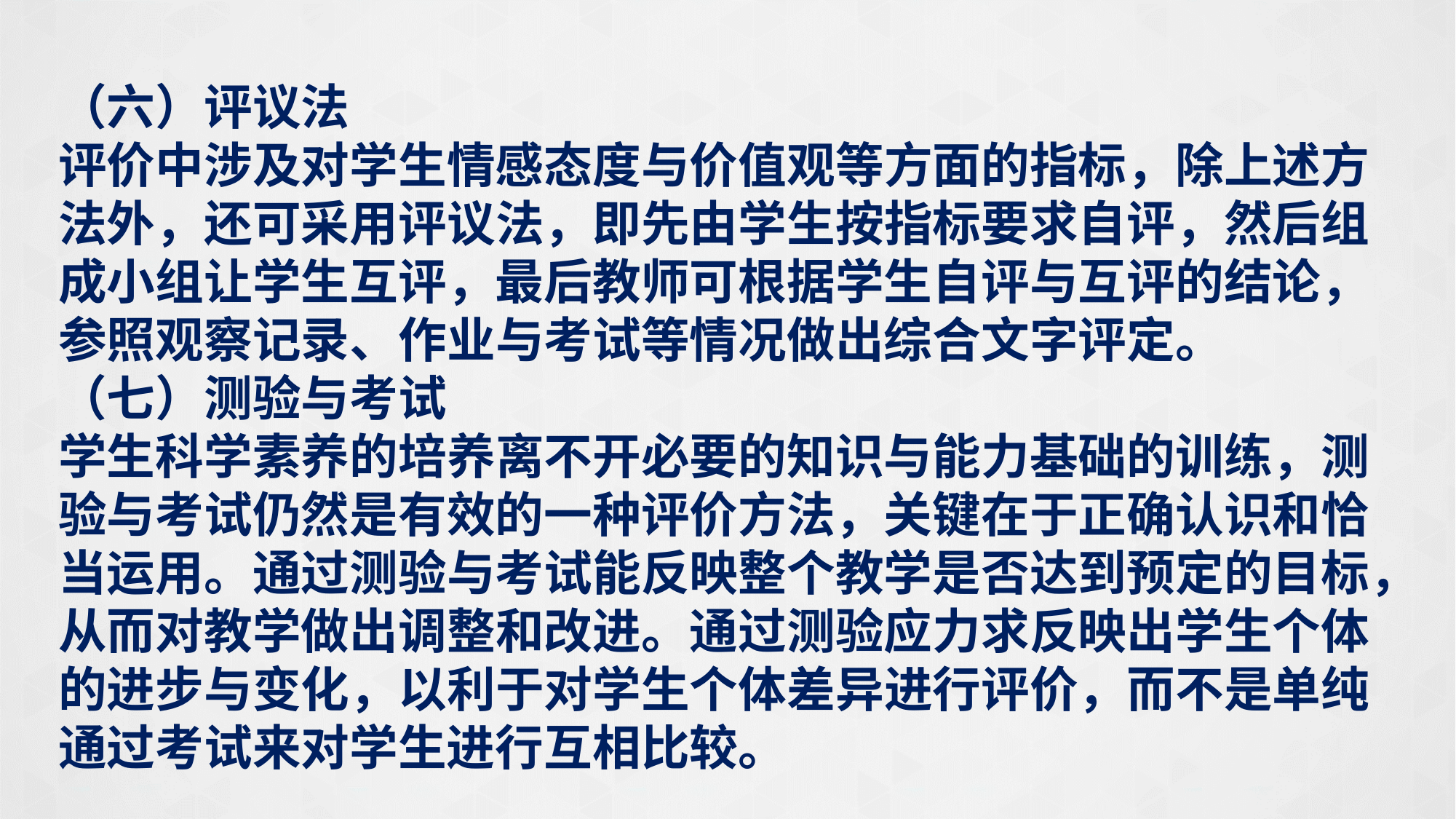

（六）评议法
评价中涉及对学生情感态度与价值观等方面的指标，除上述方法外，还可采用评议法，即先由学生按指标要求自评，然后组成小组让学生互评，最后教师可根据学生自评与互评的结论，参照观察记录、作业与考试等情况做出综合文字评定。
（七）测验与考试
学生科学素养的培养离不开必要的知识与能力基础的训练，测验与考试仍然是有效的一种评价方法，关键在于正确认识和恰当运用。通过测验与考试能反映整个教学是否达到预定的目标，从而对教学做出调整和改进。通过测验应力求反映出学生个体的进步与变化，以利于对学生个体差异进行评价，而不是单纯通过考试来对学生进行互相比较。